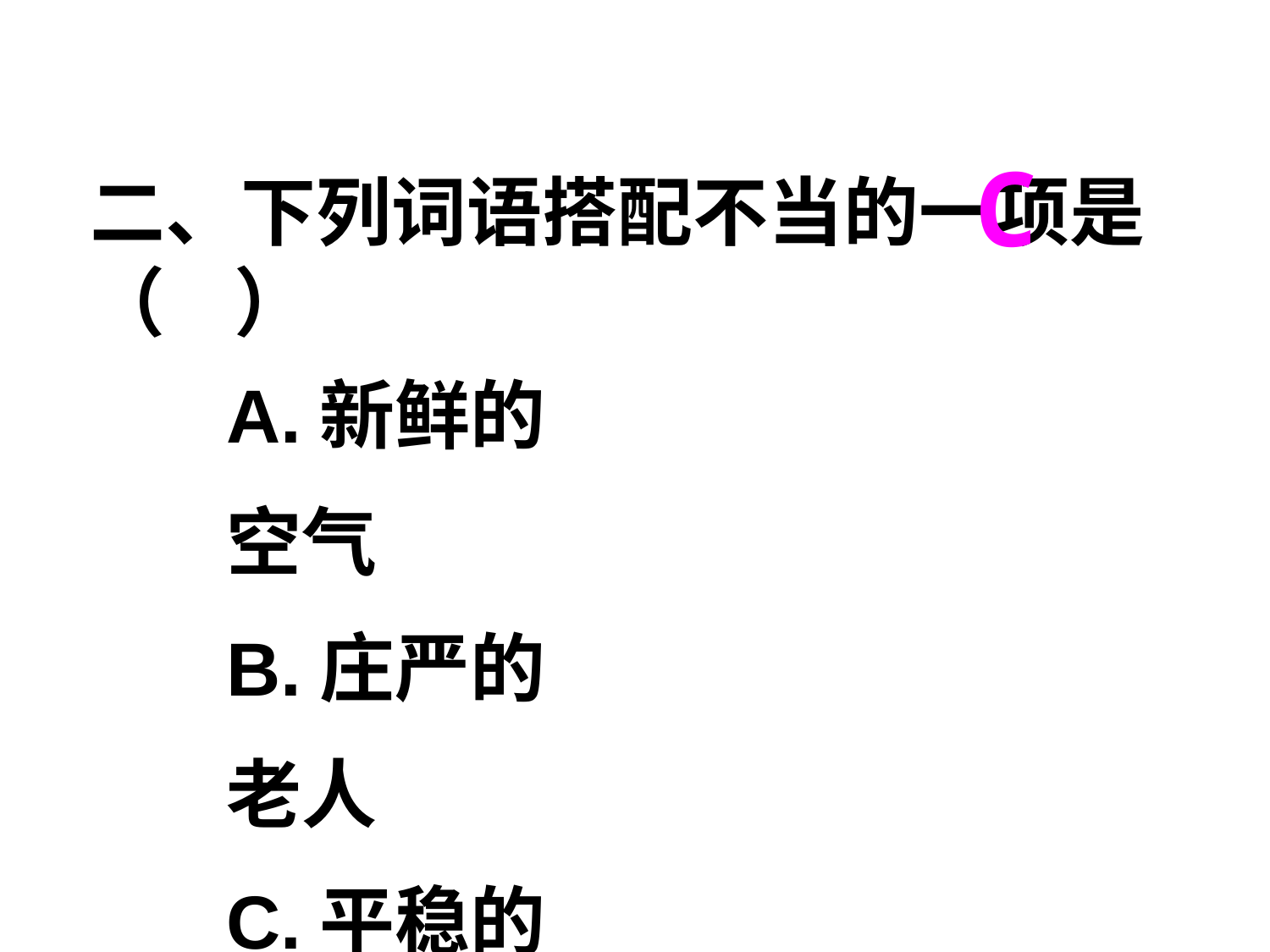

C
二、下列词语搭配不当的一项是（    ）
A.新鲜的空气
B.庄严的老人
C.平稳的城市
D.高大的建筑